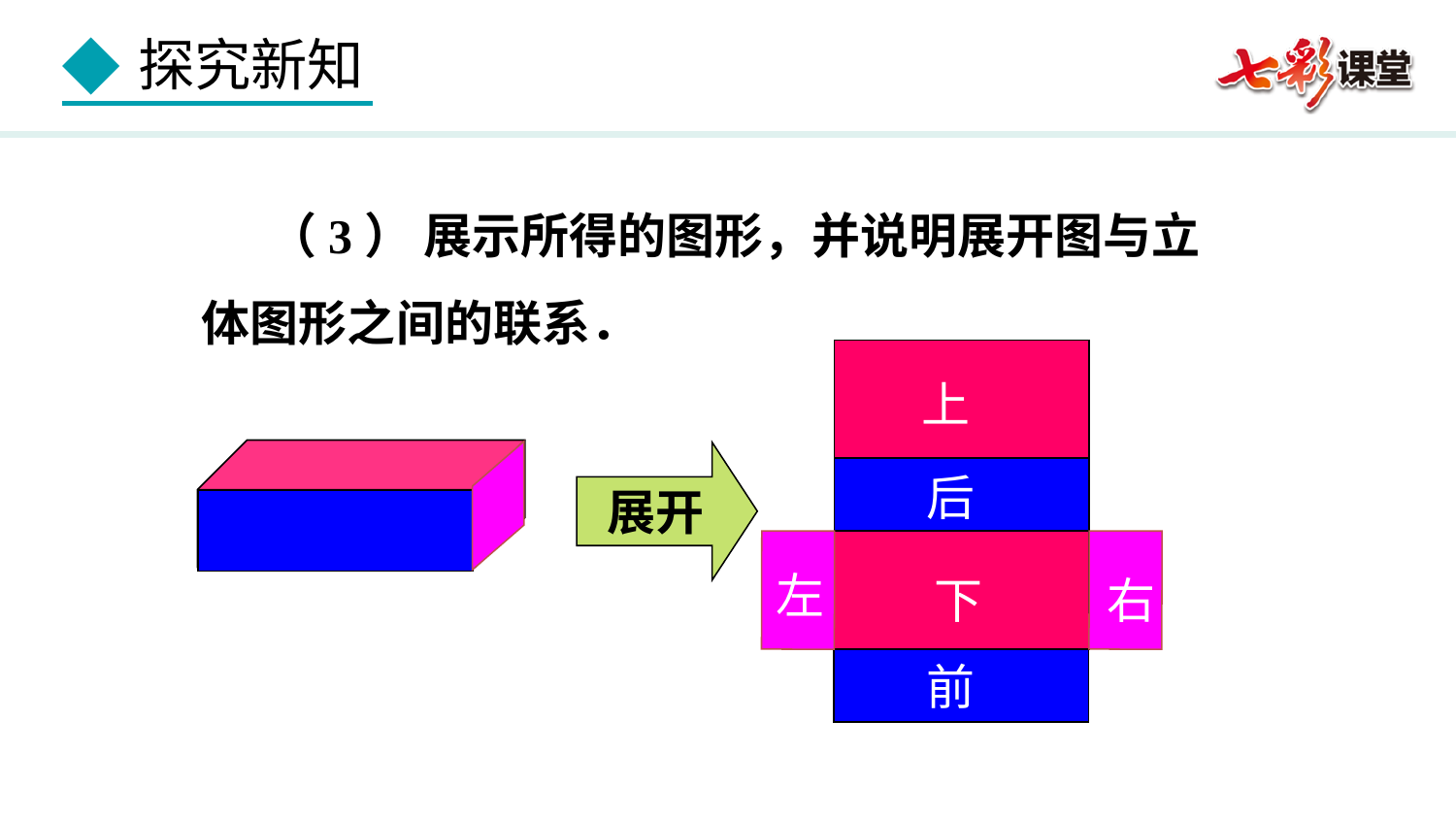

（3） 展示所得的图形，并说明展开图与立体图形之间的联系．

上

后

左
下
右

前

展开